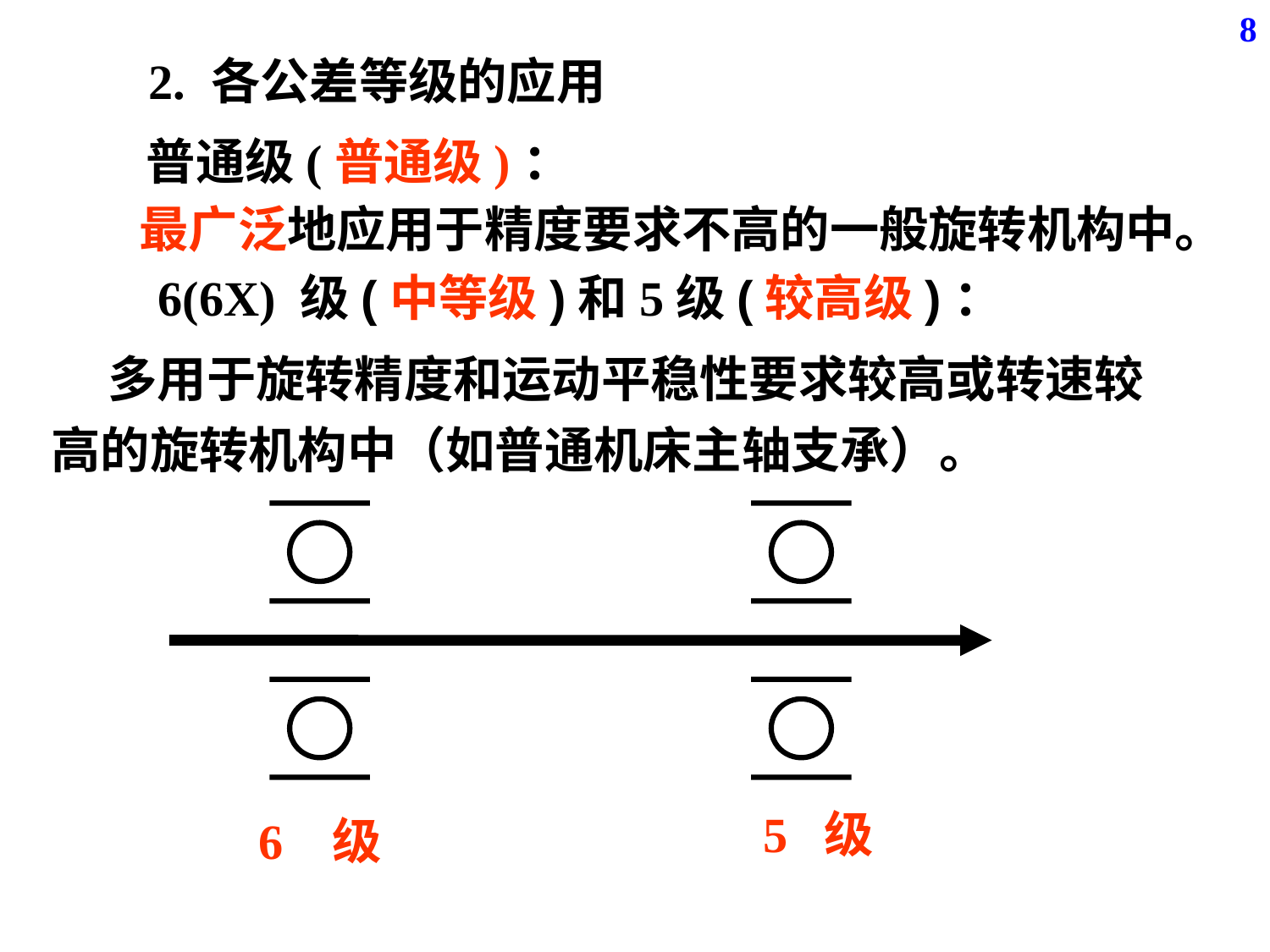

8
2. 各公差等级的应用
普通级(普通级)：
最广泛地应用于精度要求不高的一般旋转机构中。
6(6X) 级(中等级)和5级(较高级)：
    多用于旋转精度和运动平稳性要求较高或转速较高的旋转机构中（如普通机床主轴支承）。

5  级
6   级